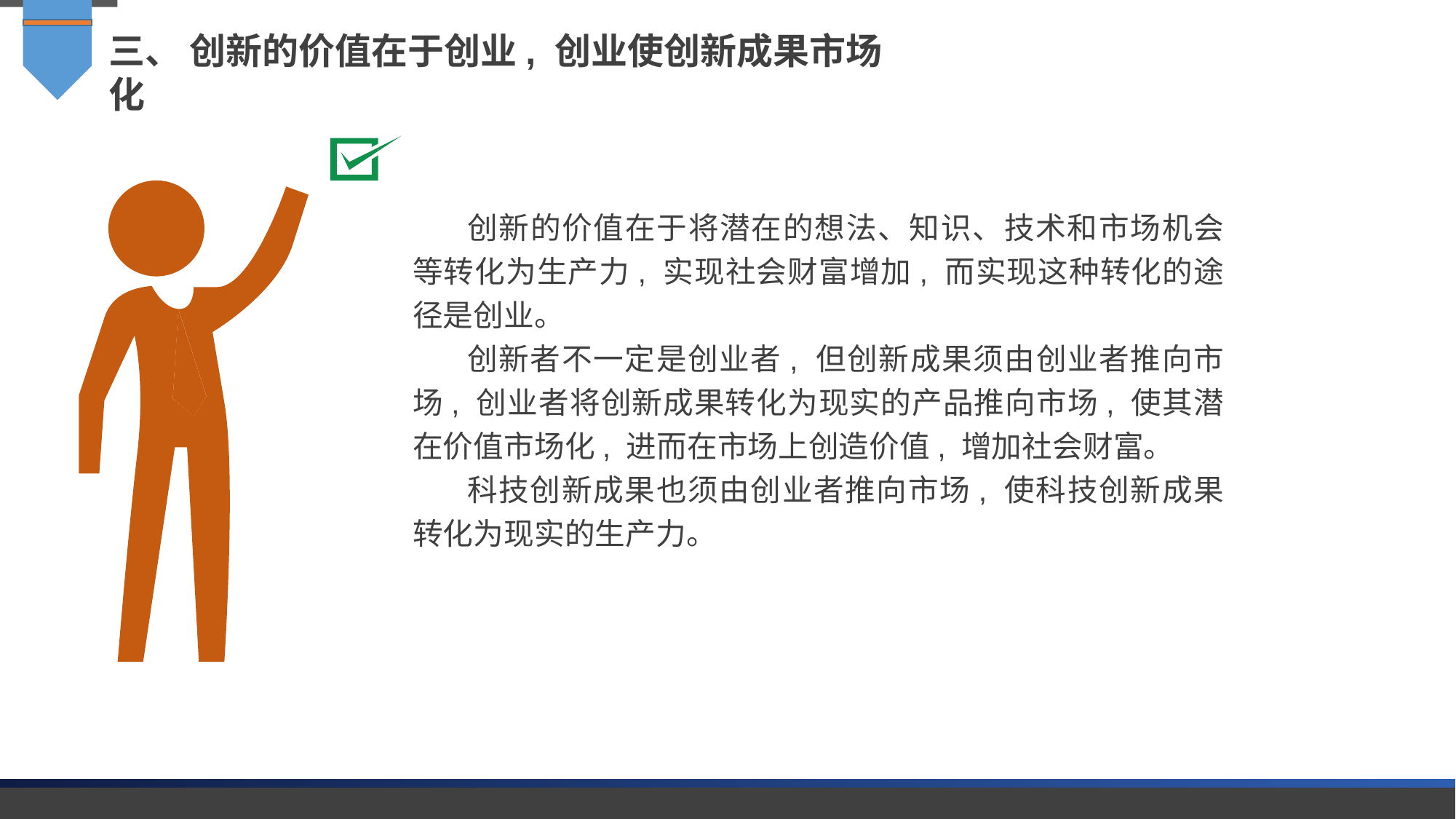

三、 创新的价值在于创业, 创业使创新成果市场化

创新的价值在于将潜在的想法、知识、技术和市场机会等转化为生产力, 实现社会财富增加, 而实现这种转化的途径是创业。
创新者不一定是创业者, 但创新成果须由创业者推向市场, 创业者将创新成果转化为现实的产品推向市场, 使其潜在价值市场化, 进而在市场上创造价值, 增加社会财富。
科技创新成果也须由创业者推向市场, 使科技创新成果转化为现实的生产力。